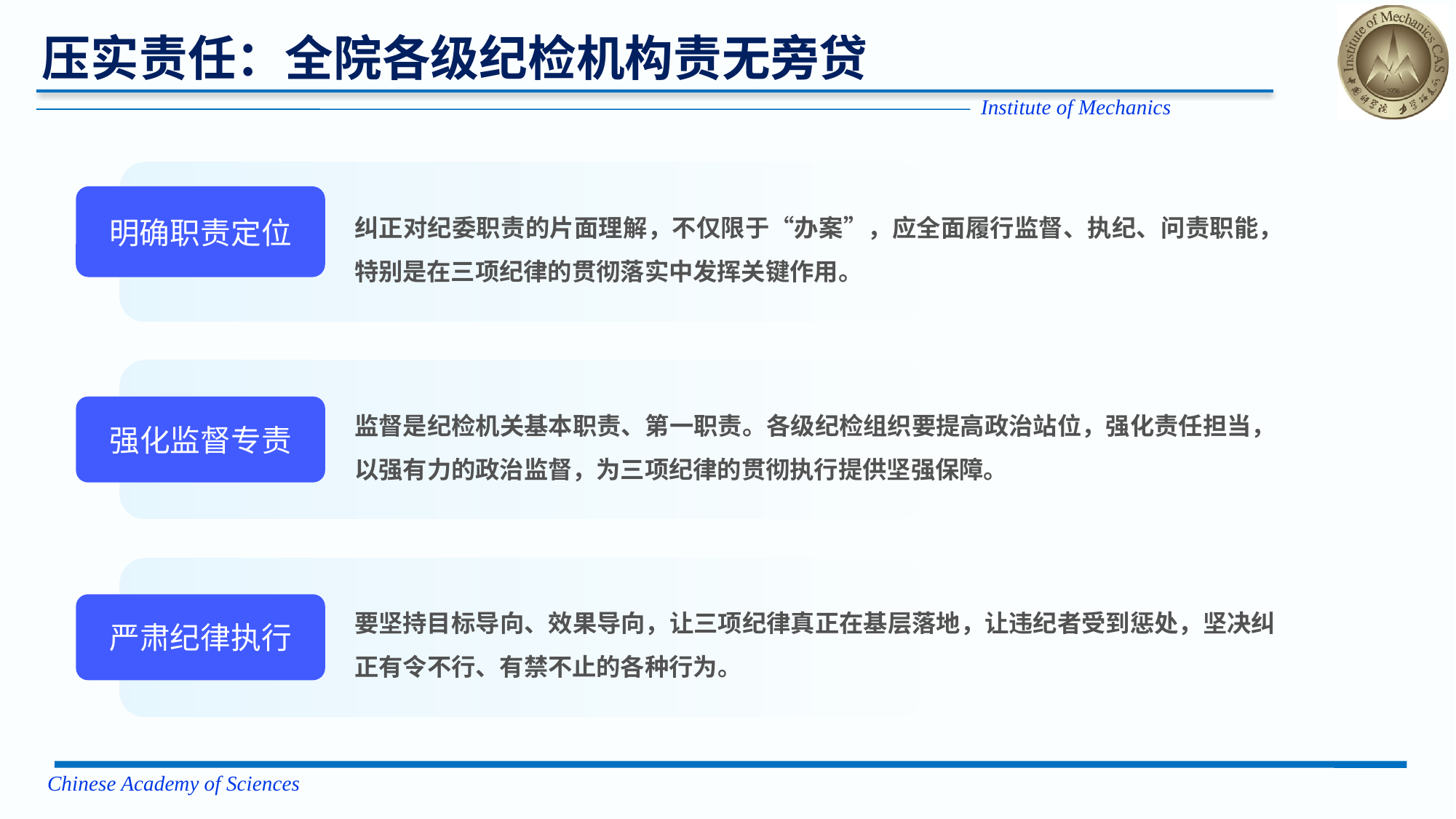

压实责任：全院各级纪检机构责无旁贷

纠正对纪委职责的片面理解，不仅限于“办案”，应全面履行监督、执纪、问责职能，特别是在三项纪律的贯彻落实中发挥关键作用。
明确职责定位
监督是纪检机关基本职责、第一职责。各级纪检组织要提高政治站位，强化责任担当，以强有力的政治监督，为三项纪律的贯彻执行提供坚强保障。

强化监督专责
要坚持目标导向、效果导向，让三项纪律真正在基层落地，让违纪者受到惩处，坚决纠正有令不行、有禁不止的各种行为。

严肃纪律执行
17